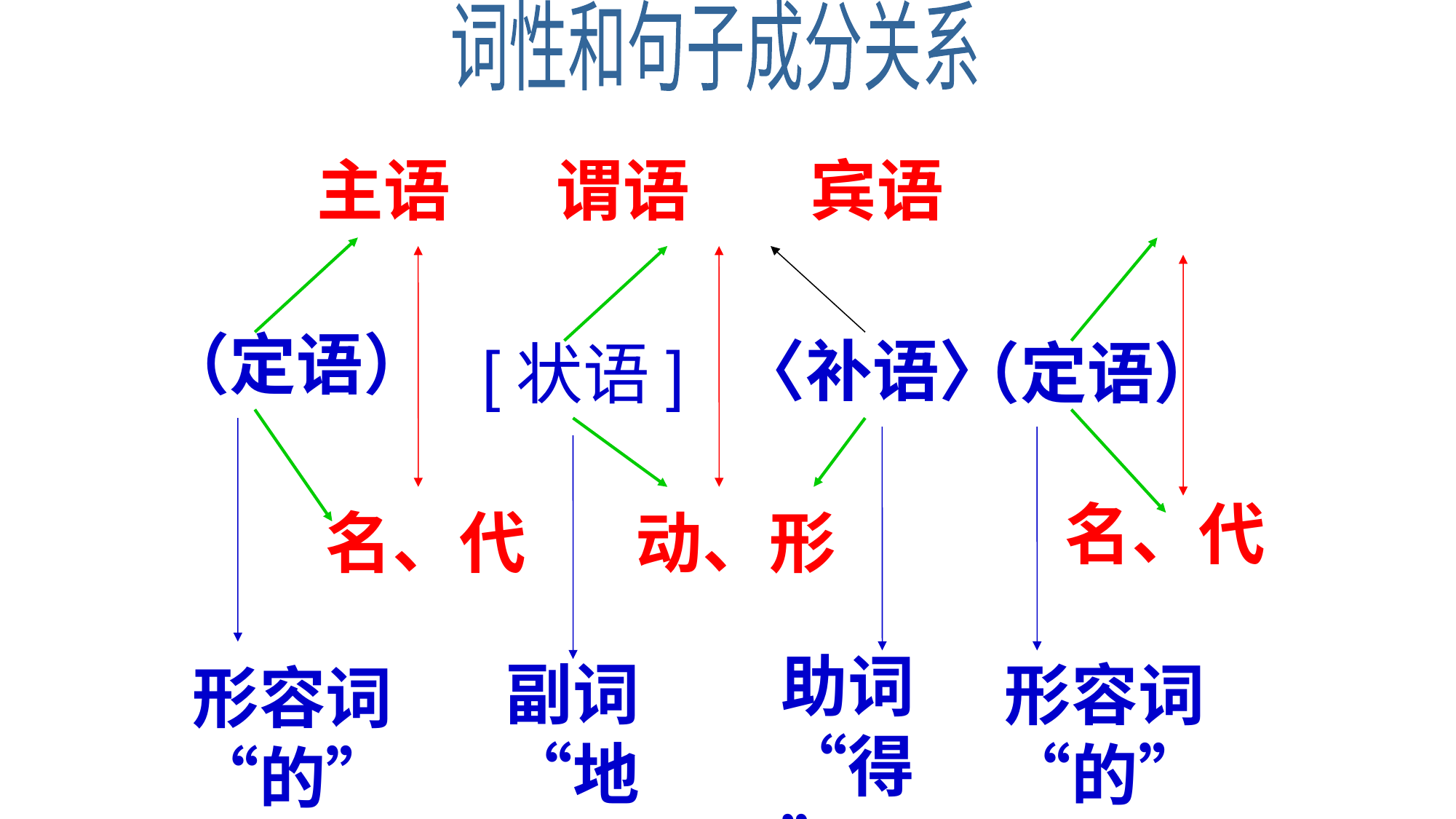

词性和句子成分关系
主语       谓语        宾语

（定语）
〈补语〉
（定语）
[状语]

名、代
名、代
动、形
助词“得”
副词“地”
形容词“的”
形容词“的”